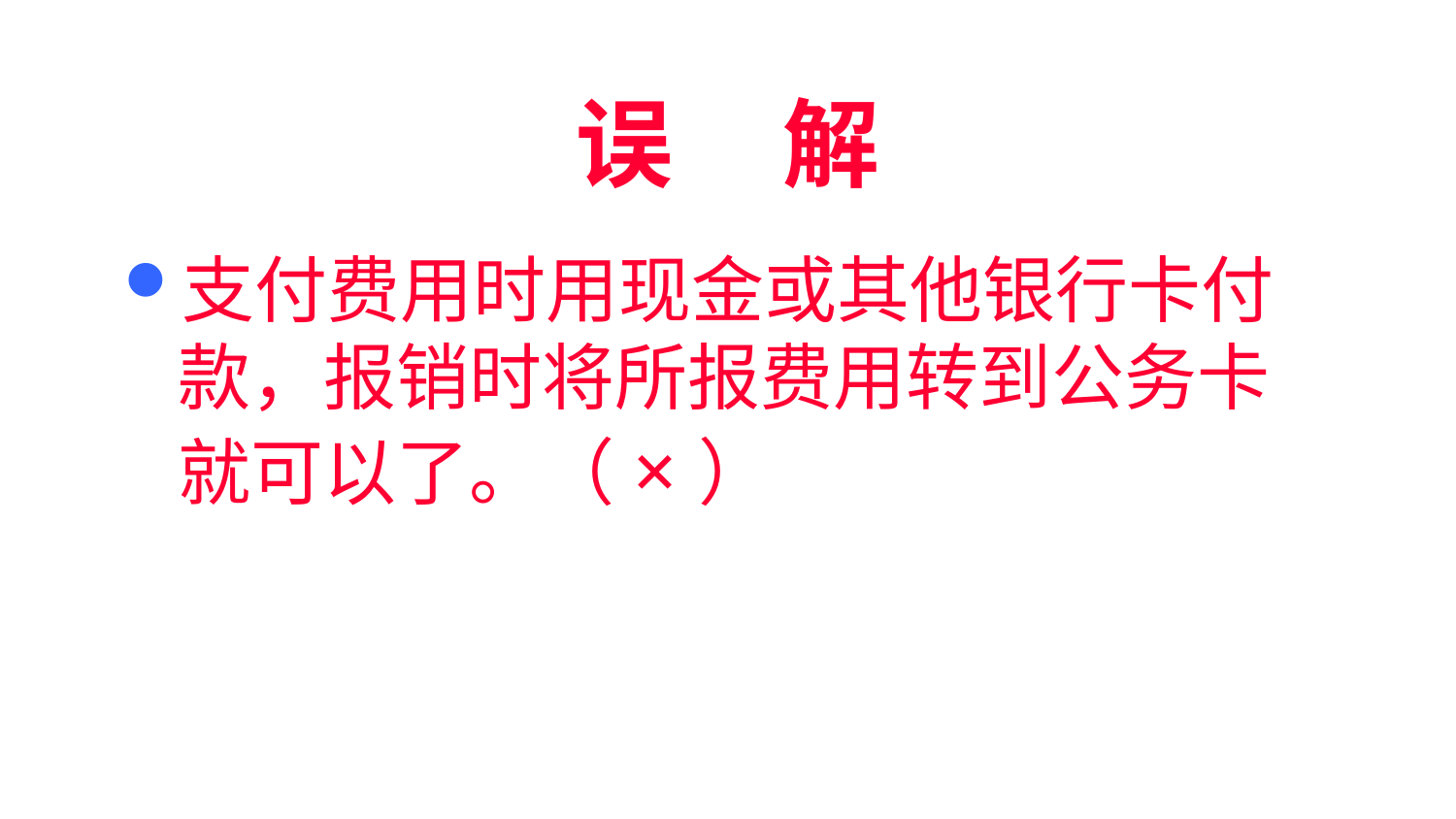

误     解
支付费用时用现金或其他银行卡付款，报销时将所报费用转到公务卡就可以了。（×）